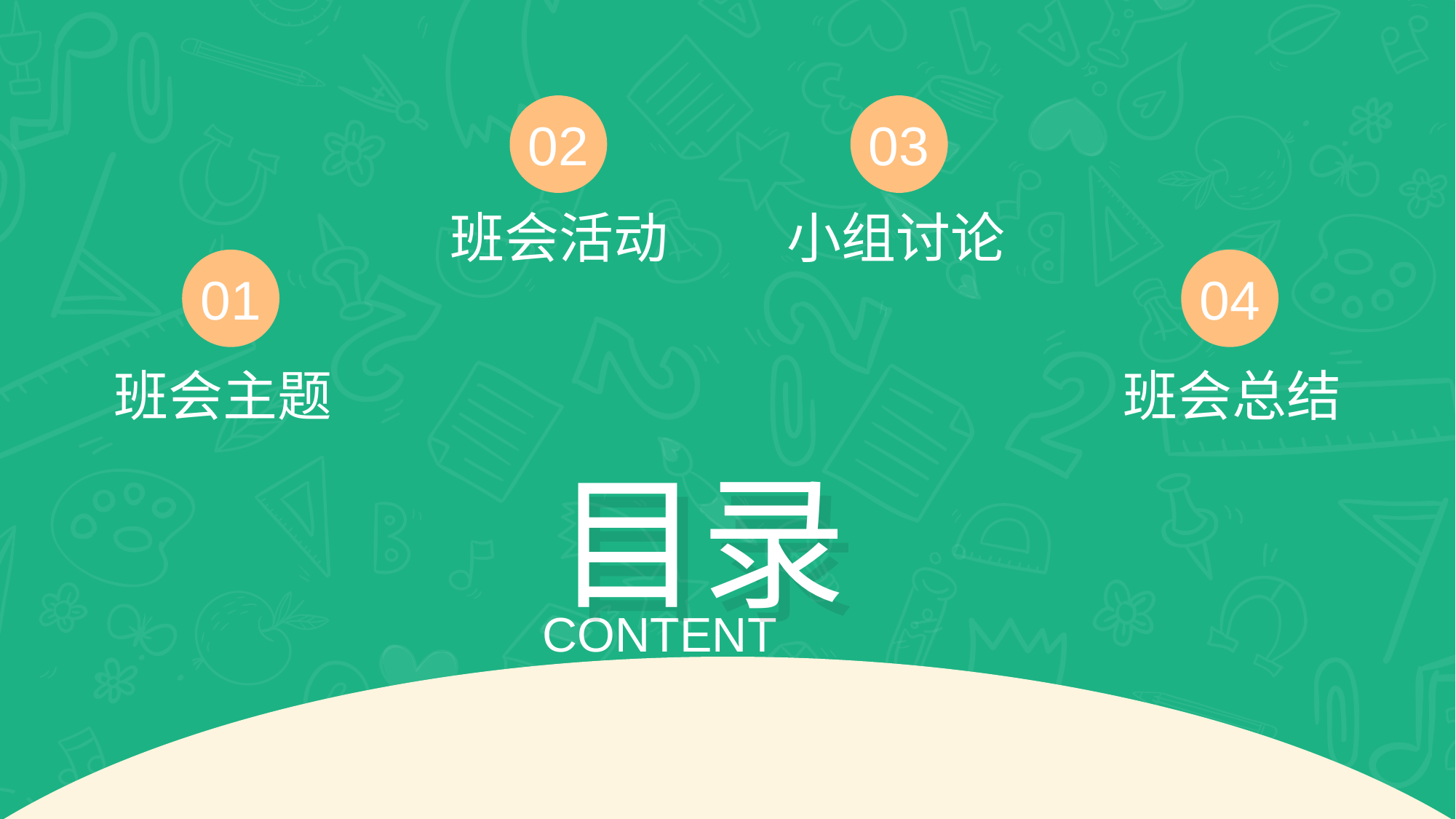

02

03
小组讨论
班会活动

01

04
班会主题
班会总结
CONTENT
目录
目录